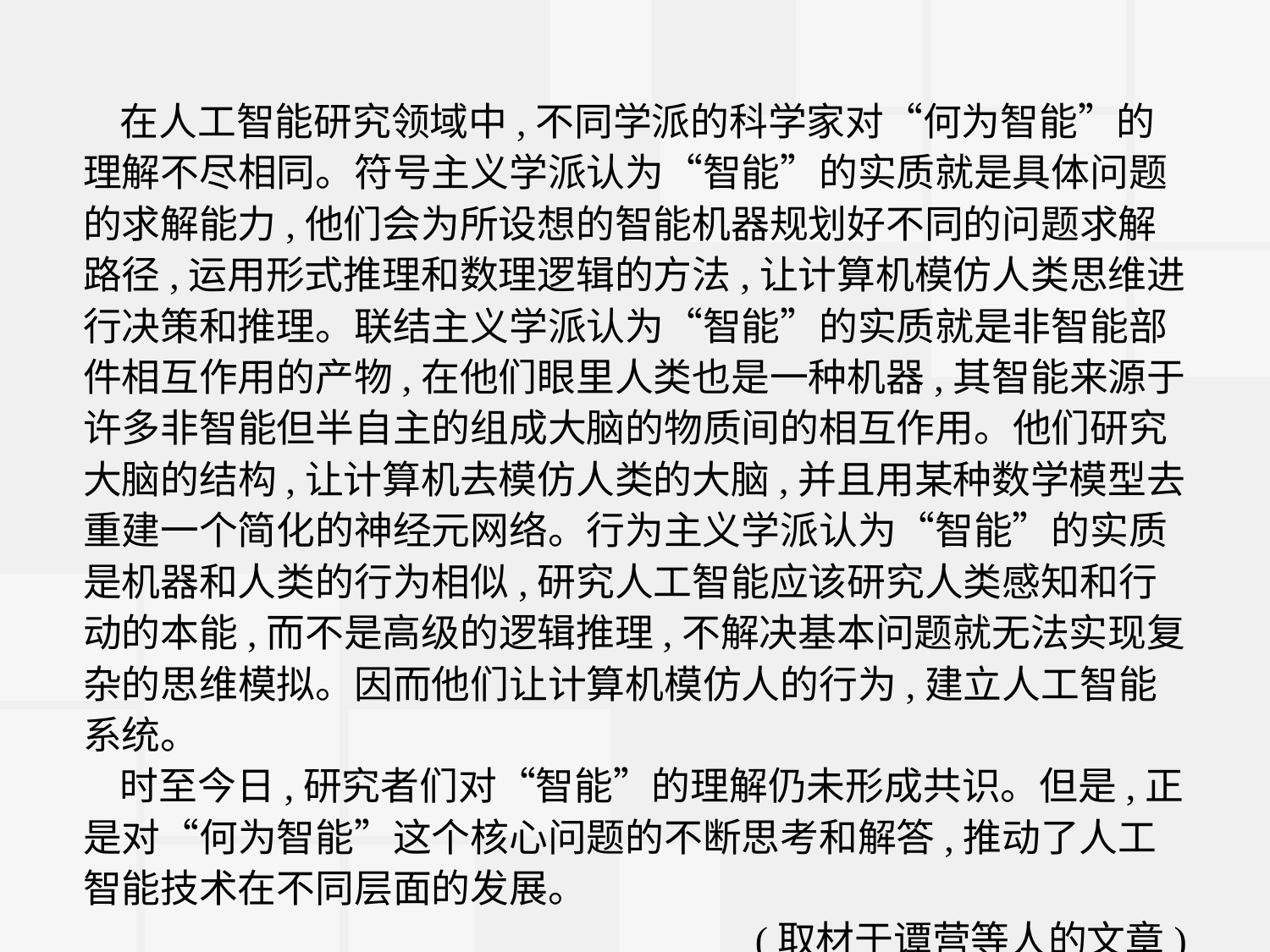

在人工智能研究领域中,不同学派的科学家对“何为智能”的理解不尽相同。符号主义学派认为“智能”的实质就是具体问题的求解能力,他们会为所设想的智能机器规划好不同的问题求解路径,运用形式推理和数理逻辑的方法,让计算机模仿人类思维进行决策和推理。联结主义学派认为“智能”的实质就是非智能部件相互作用的产物,在他们眼里人类也是一种机器,其智能来源于许多非智能但半自主的组成大脑的物质间的相互作用。他们研究大脑的结构,让计算机去模仿人类的大脑,并且用某种数学模型去重建一个简化的神经元网络。行为主义学派认为“智能”的实质是机器和人类的行为相似,研究人工智能应该研究人类感知和行动的本能,而不是高级的逻辑推理,不解决基本问题就无法实现复杂的思维模拟。因而他们让计算机模仿人的行为,建立人工智能系统。
时至今日,研究者们对“智能”的理解仍未形成共识。但是,正是对“何为智能”这个核心问题的不断思考和解答,推动了人工智能技术在不同层面的发展。
(取材于谭营等人的文章)